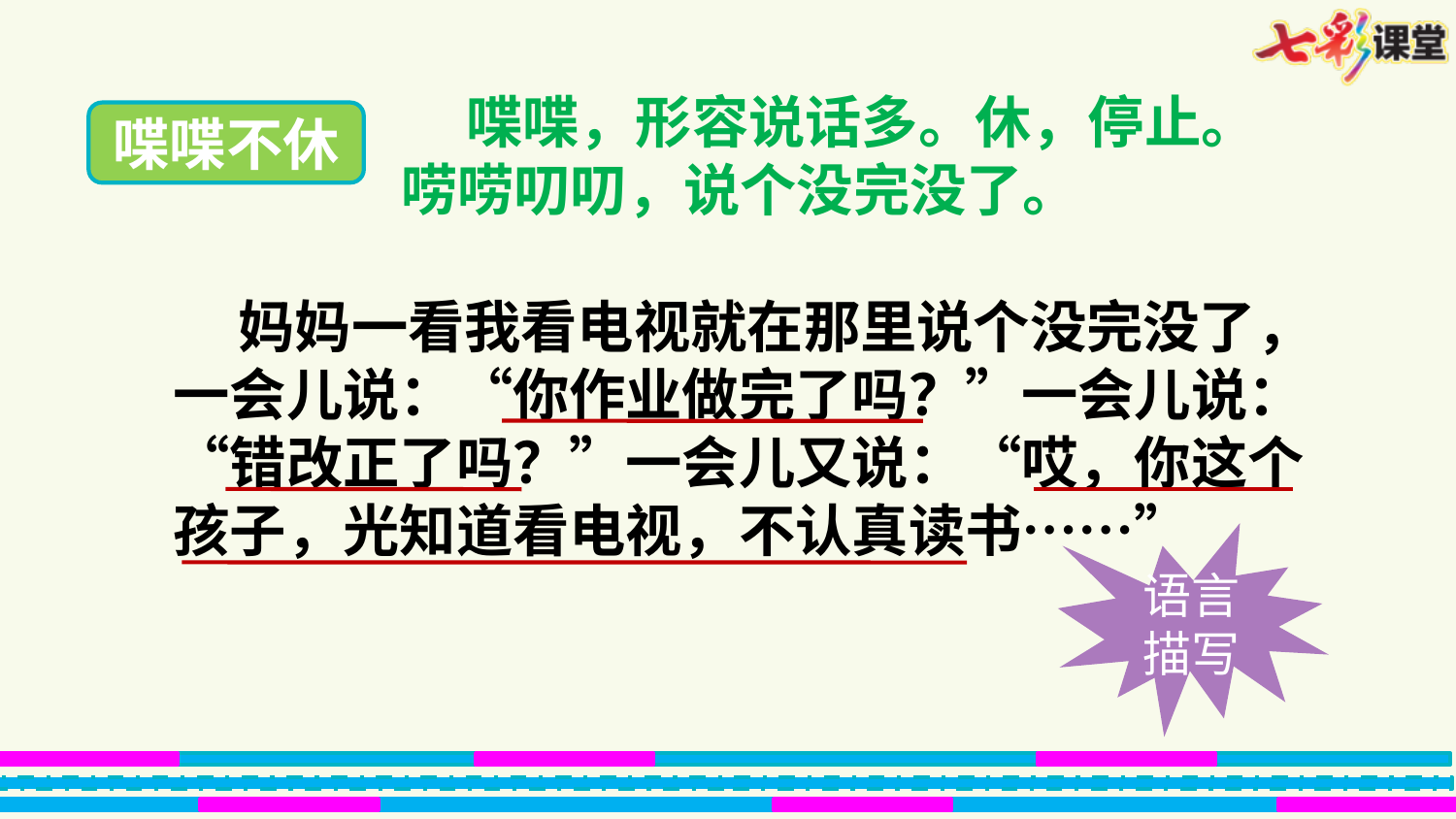

喋喋，形容说话多。休，停止。唠唠叨叨，说个没完没了。
喋喋不休
    妈妈一看我看电视就在那里说个没完没了，一会儿说：“你作业做完了吗？”一会儿说：“错改正了吗？”一会儿又说：“哎，你这个孩子，光知道看电视，不认真读书……”
语言描写